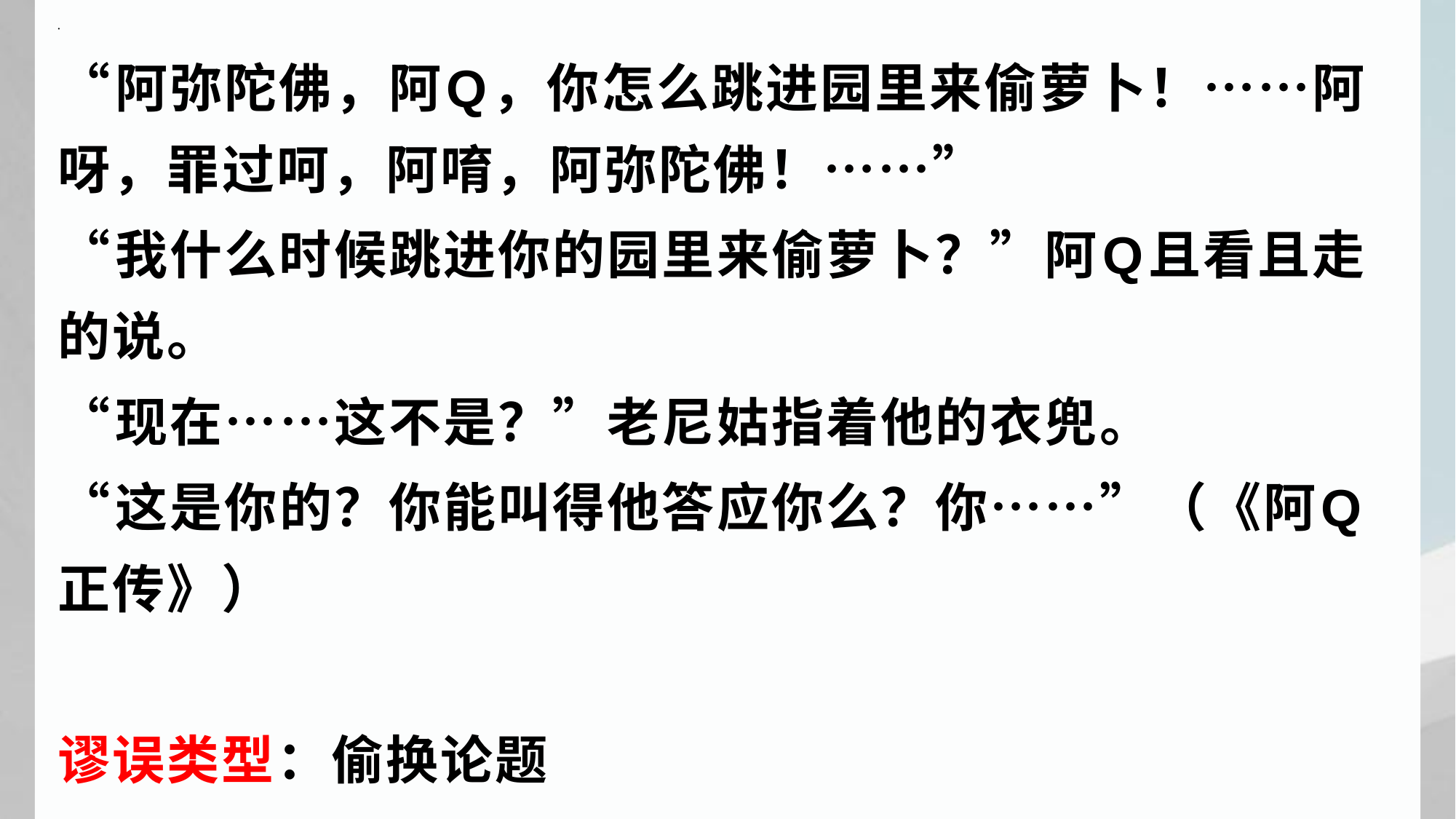

“阿弥陀佛，阿Q，你怎么跳进园里来偷萝卜！……阿呀，罪过呵，阿唷，阿弥陀佛！……”
“我什么时候跳进你的园里来偷萝卜？”阿Q且看且走的说。
“现在……这不是？”老尼姑指着他的衣兜。
“这是你的？你能叫得他答应你么？你……”（《阿Q正传》）

谬误类型：偷换论题